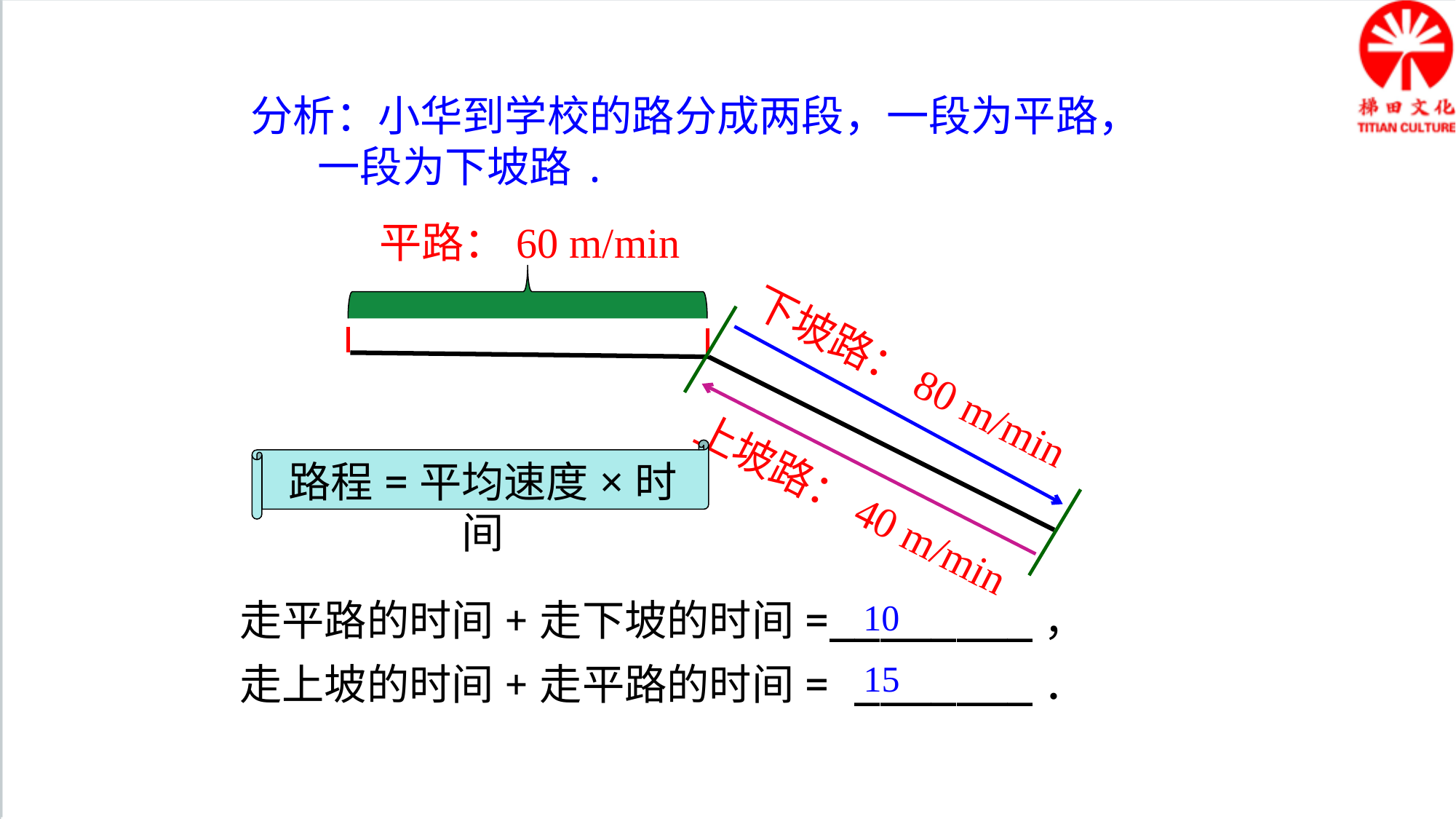

分析：小华到学校的路分成两段，一段为平路，
      一段为下坡路.
平路：60 m/min

下坡路：80 m/min
路程=平均速度×时间
上坡路：40 m/min
走平路的时间+走下坡的时间=________，
走上坡的时间+走平路的时间= _______．
10
15